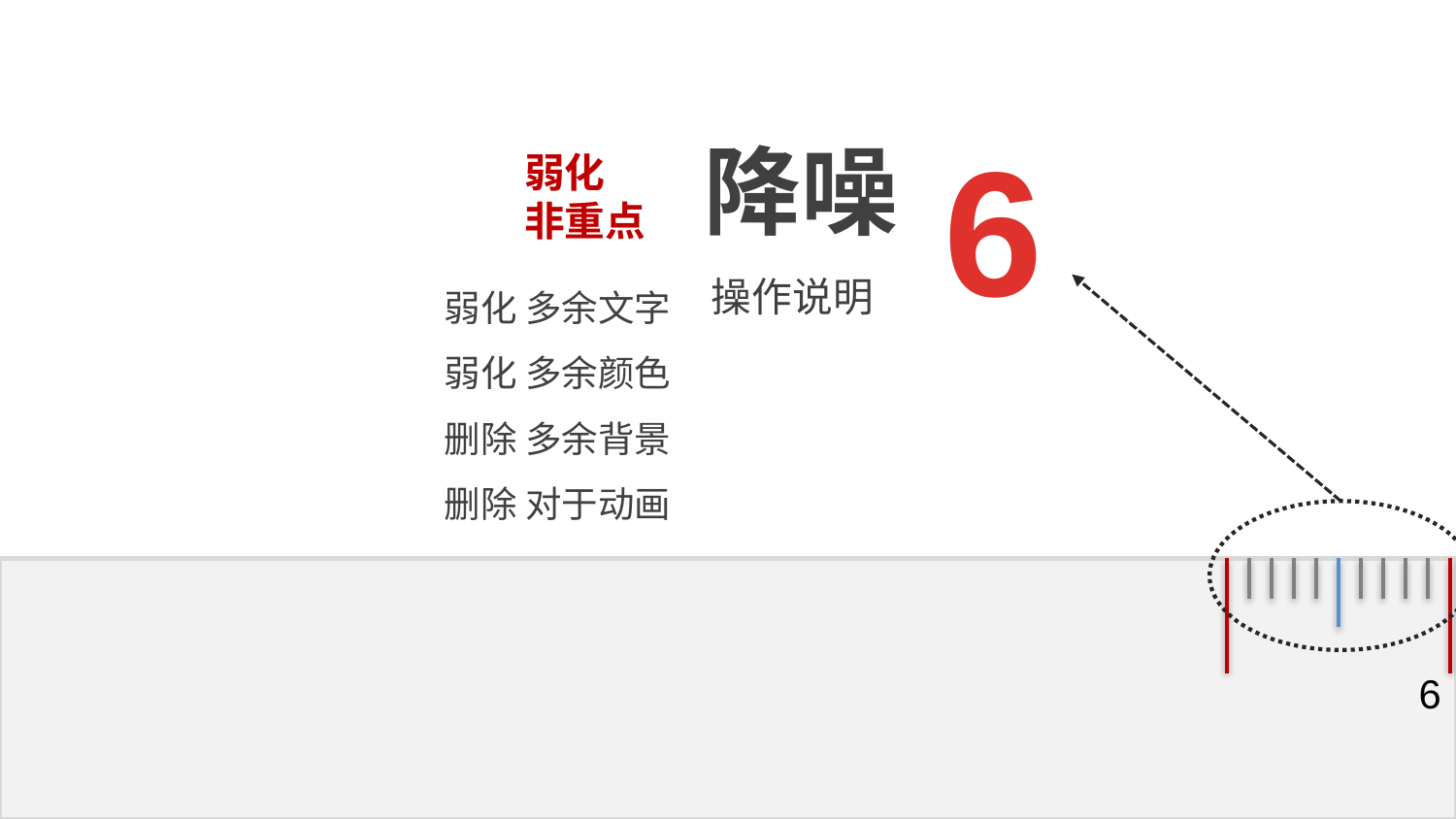

6
降噪
弱化
非重点
弱化 多余文字
弱化 多余颜色
删除 多余背景
删除 对于动画
操作说明

6